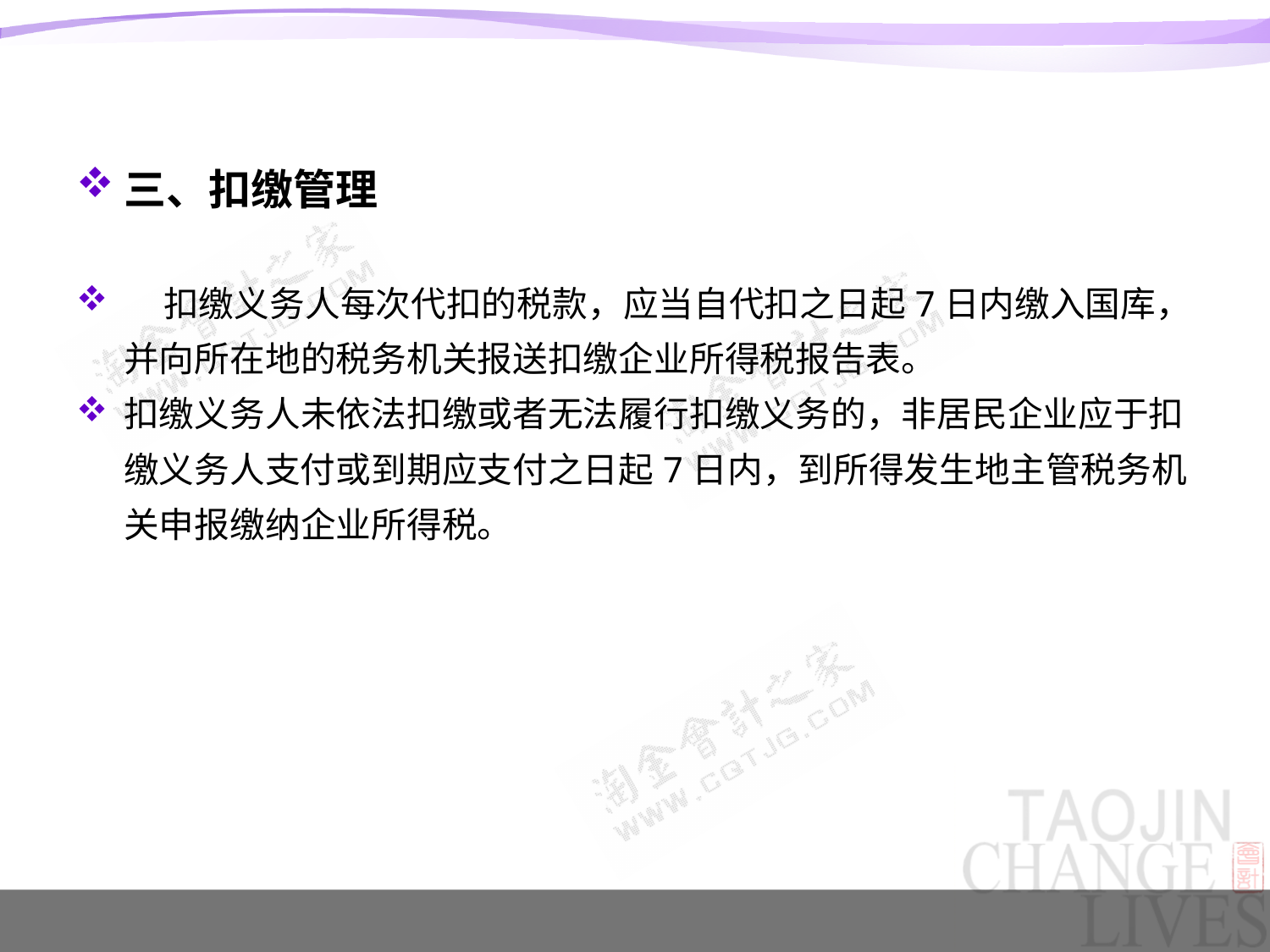

#
三、扣缴管理

    扣缴义务人每次代扣的税款，应当自代扣之日起7日内缴入国库，并向所在地的税务机关报送扣缴企业所得税报告表。
扣缴义务人未依法扣缴或者无法履行扣缴义务的，非居民企业应于扣缴义务人支付或到期应支付之日起7日内，到所得发生地主管税务机关申报缴纳企业所得税。